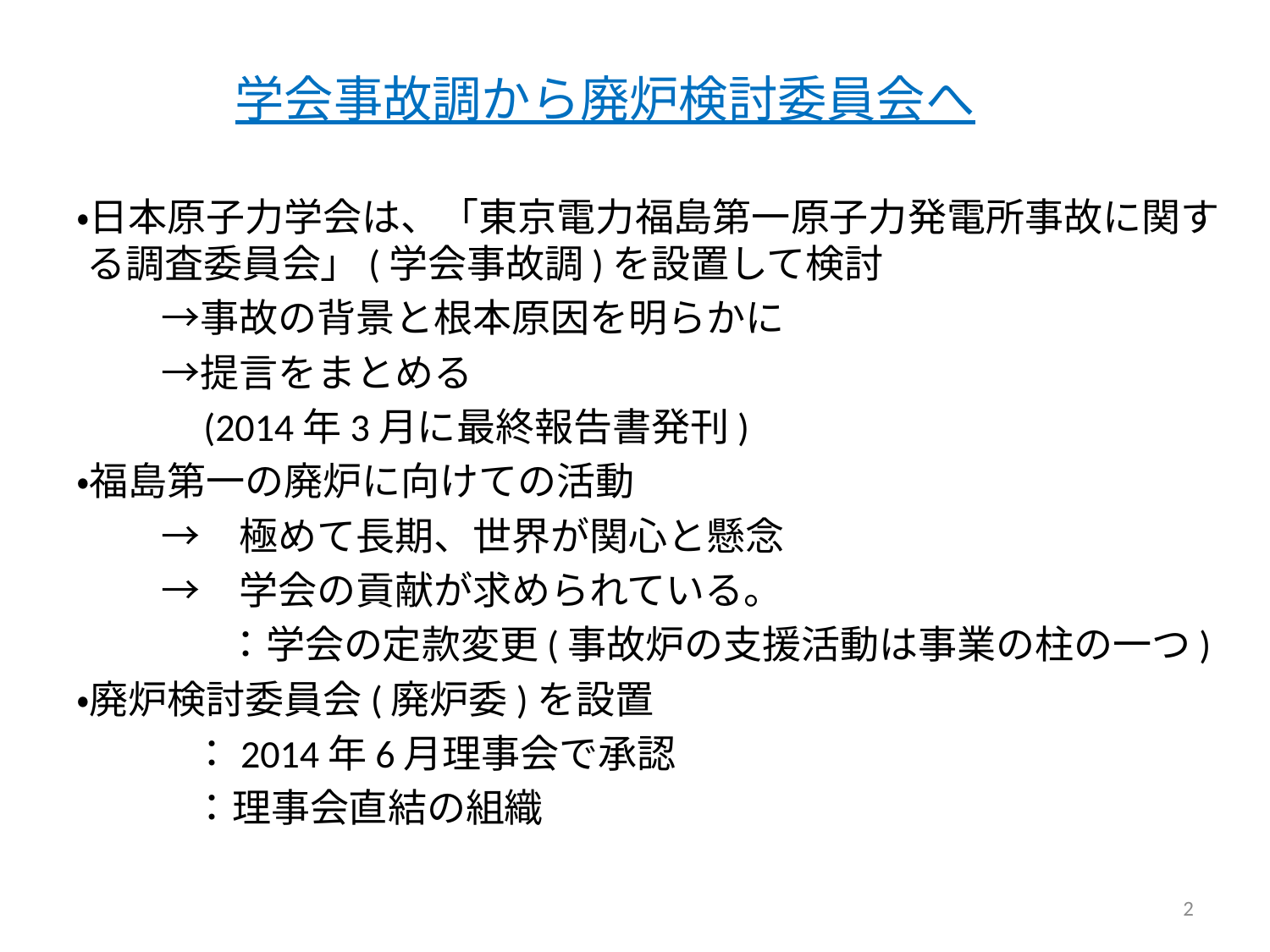

# 学会事故調から廃炉検討委員会へ
・日本原子力学会は、「東京電力福島第一原子力発電所事故に関する調査委員会」(学会事故調)を設置して検討
　→事故の背景と根本原因を明らかに
　→提言をまとめる
　(2014年3月に最終報告書発刊)
・福島第一の廃炉に向けての活動
　→　極めて長期、世界が関心と懸念
　→　学会の貢献が求められている。
　　　：学会の定款変更(事故炉の支援活動は事業の柱の一つ)
・廃炉検討委員会(廃炉委)を設置
　　　：2014年6月理事会で承認
　　　：理事会直結の組織

2